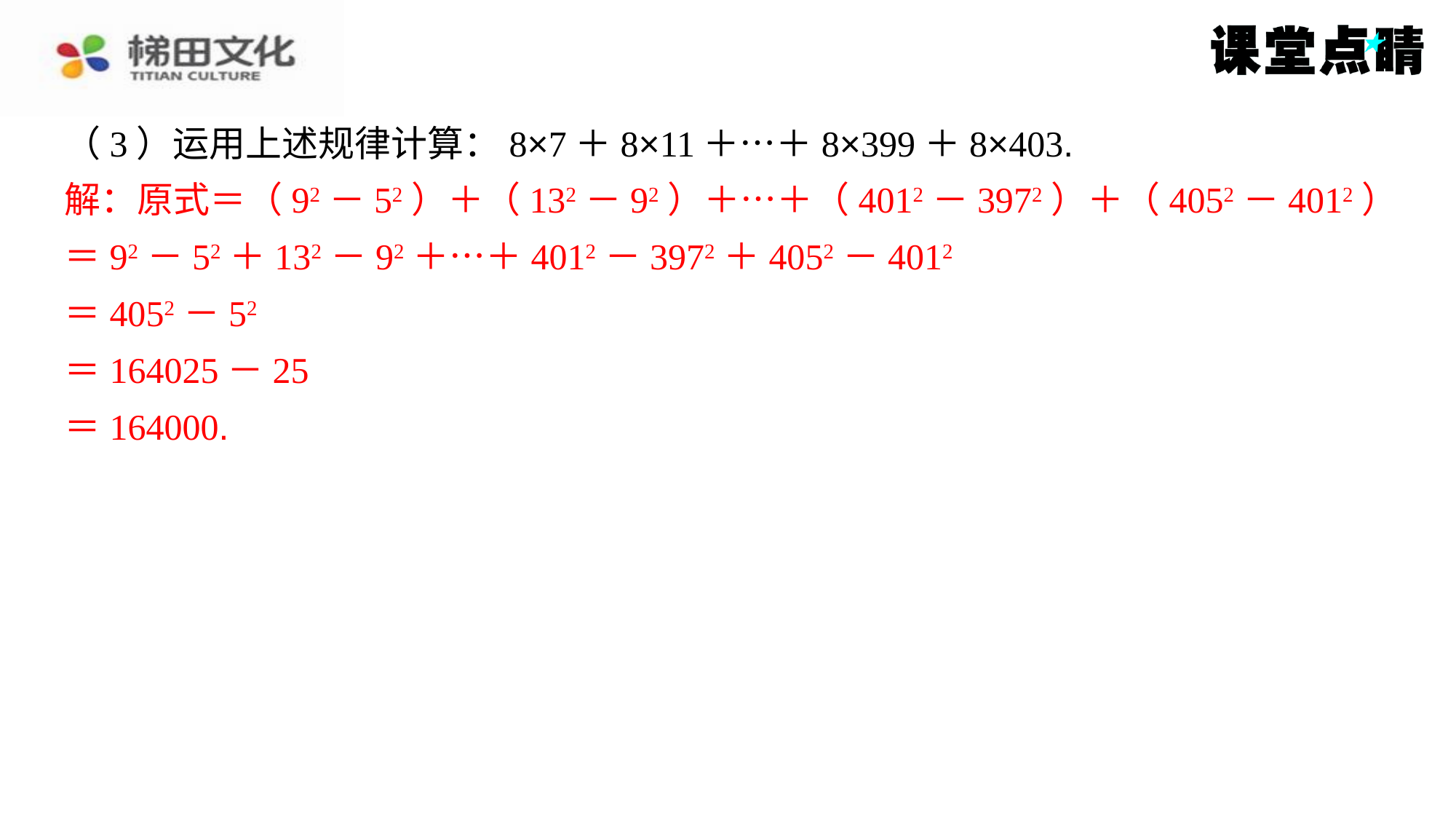

（3）运用上述规律计算：8×7＋8×11＋…＋8×399＋8×403.
解：原式＝（92－52）＋（132－92）＋…＋（4012－3972）＋（4052－4012）
＝92－52＋132－92＋…＋4012－3972＋4052－4012
＝4052－52
＝164025－25
＝164000.
解：原式＝（92－52）＋（132－92）＋…＋（4012－3972）＋（4052－4012）
＝92－52＋132－92＋…＋4012－3972＋4052－4012
＝4052－52
＝164025－25
＝164000.